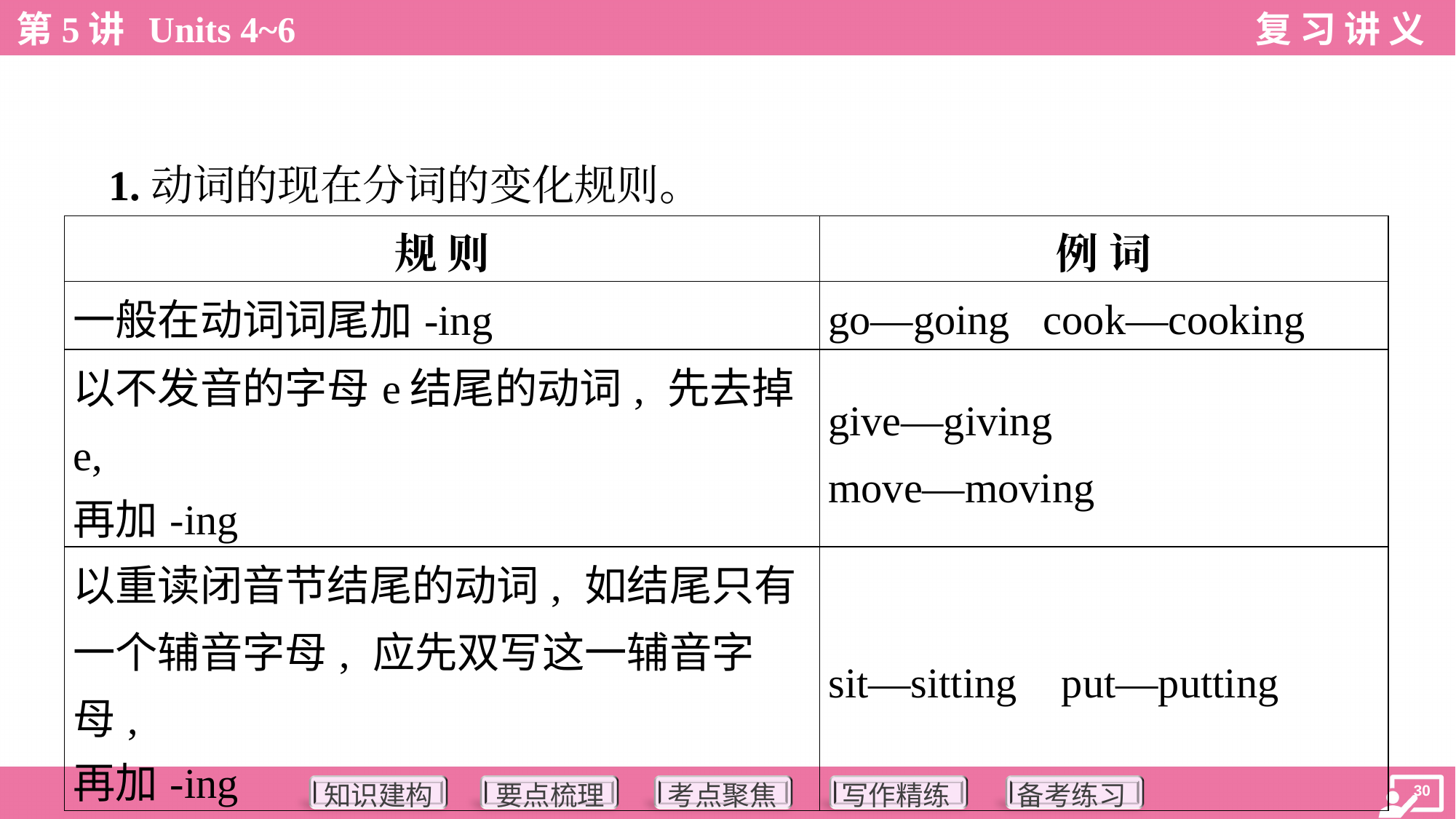

1.动词的现在分词的变化规则。
| 规 则 | 例 词 |
| --- | --- |
| 一般在动词词尾加-ing | go—going cook—cooking |
| 以不发音的字母e结尾的动词, 先去掉e, 再加-ing | give—giving move—moving |
| 以重读闭音节结尾的动词, 如结尾只有 一个辅音字母, 应先双写这一辅音字母, 再加-ing | sit—sitting put—putting |